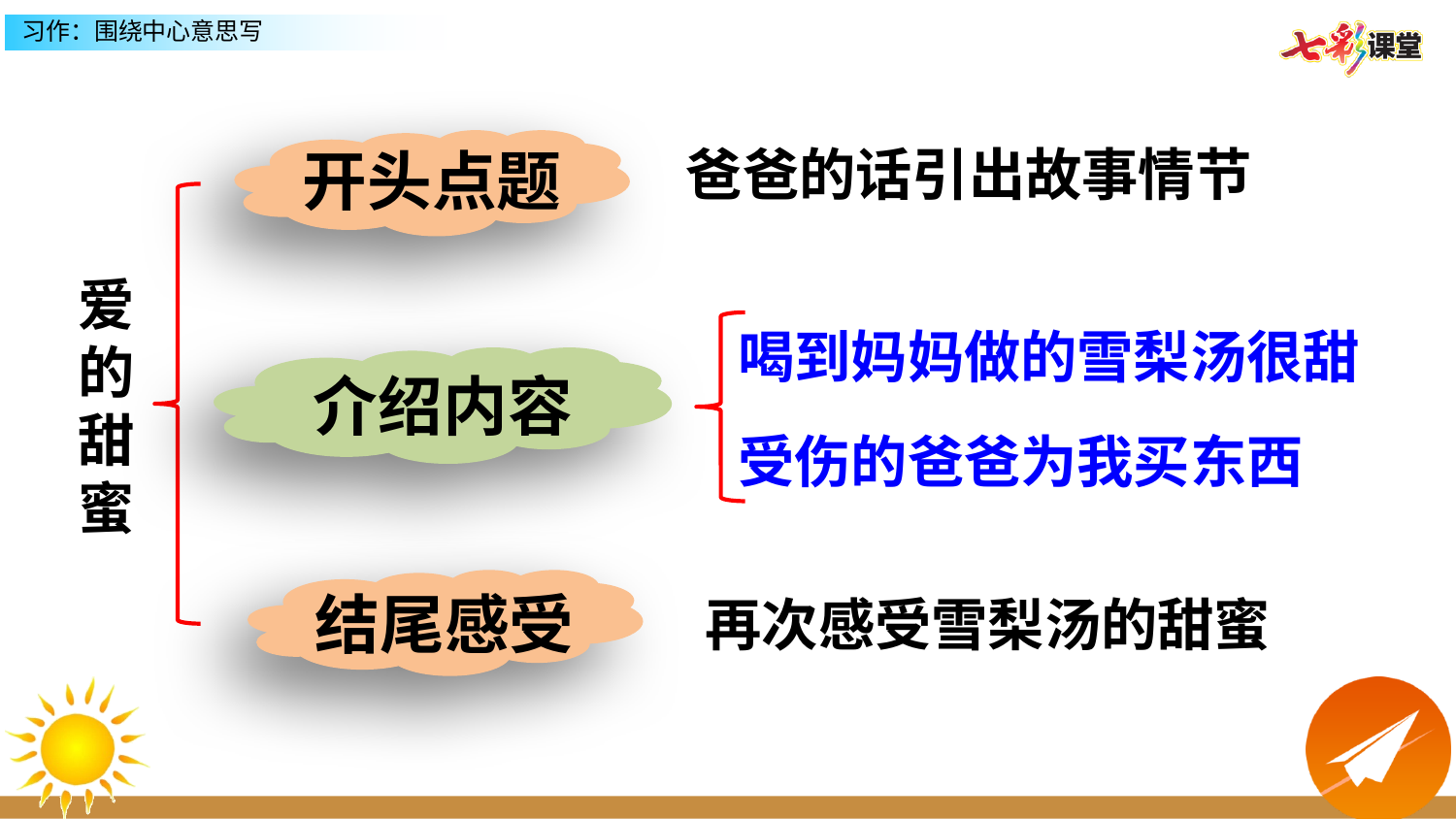

开头点题
爸爸的话引出故事情节

爱的甜蜜

喝到妈妈做的雪梨汤很甜

介绍内容
受伤的爸爸为我买东西

结尾感受
再次感受雪梨汤的甜蜜